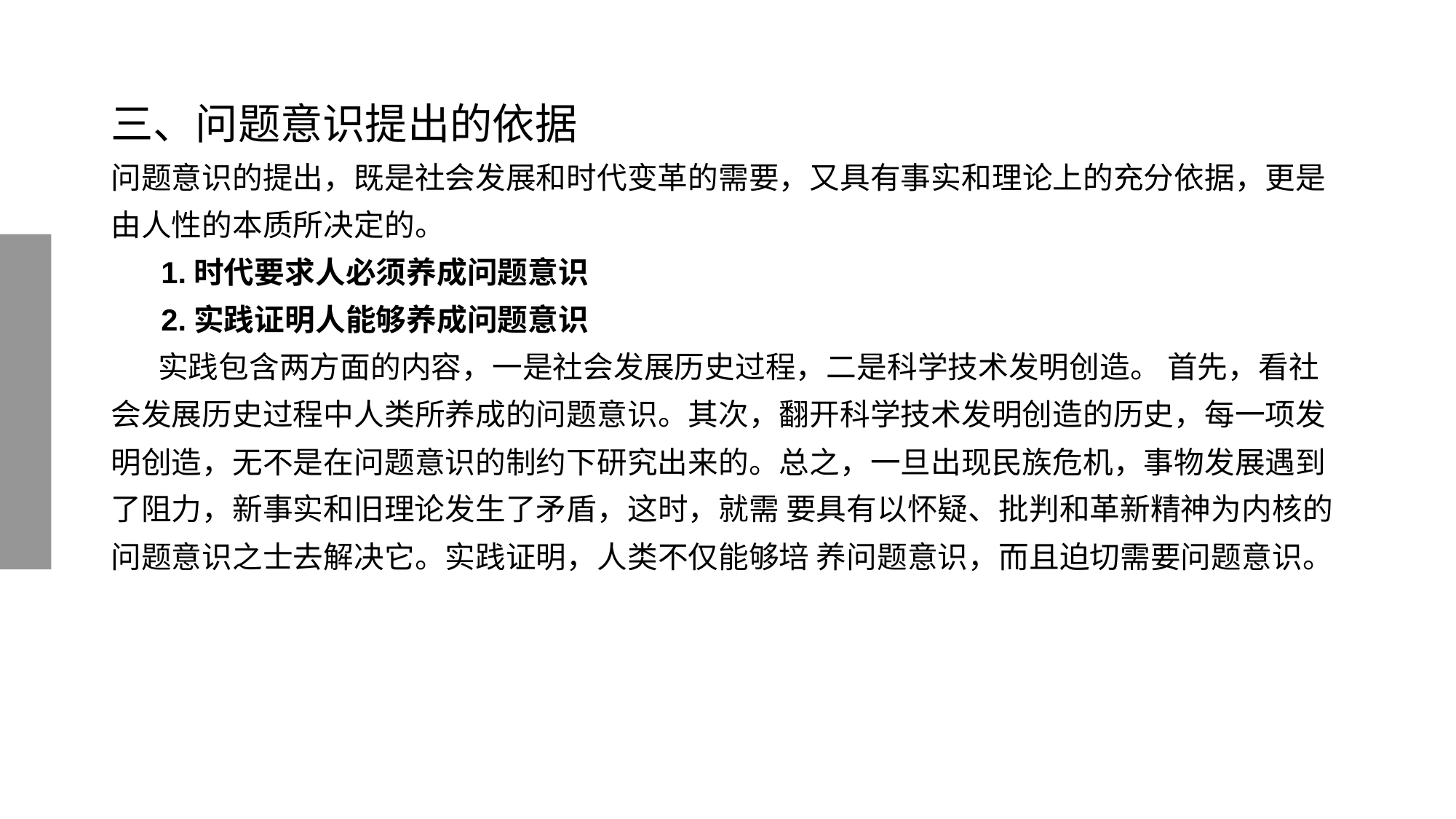

# 三、问题意识提出的依据
问题意识的提出，既是社会发展和时代变革的需要，又具有事实和理论上的充分依据，更是由人性的本质所决定的。
      1.时代要求人必须养成问题意识
      2.实践证明人能够养成问题意识
       实践包含两方面的内容，一是社会发展历史过程，二是科学技术发明创造。 首先，看社会发展历史过程中人类所养成的问题意识。其次，翻开科学技术发明创造的历史，每一项发明创造，无不是在问题意识的制约下研究出来的。总之，一旦出现民族危机，事物发展遇到了阻力，新事实和旧理论发生了矛盾，这时，就需 要具有以怀疑、批判和革新精神为内核的问题意识之士去解决它。实践证明，人类不仅能够培 养问题意识，而且迫切需要问题意识。